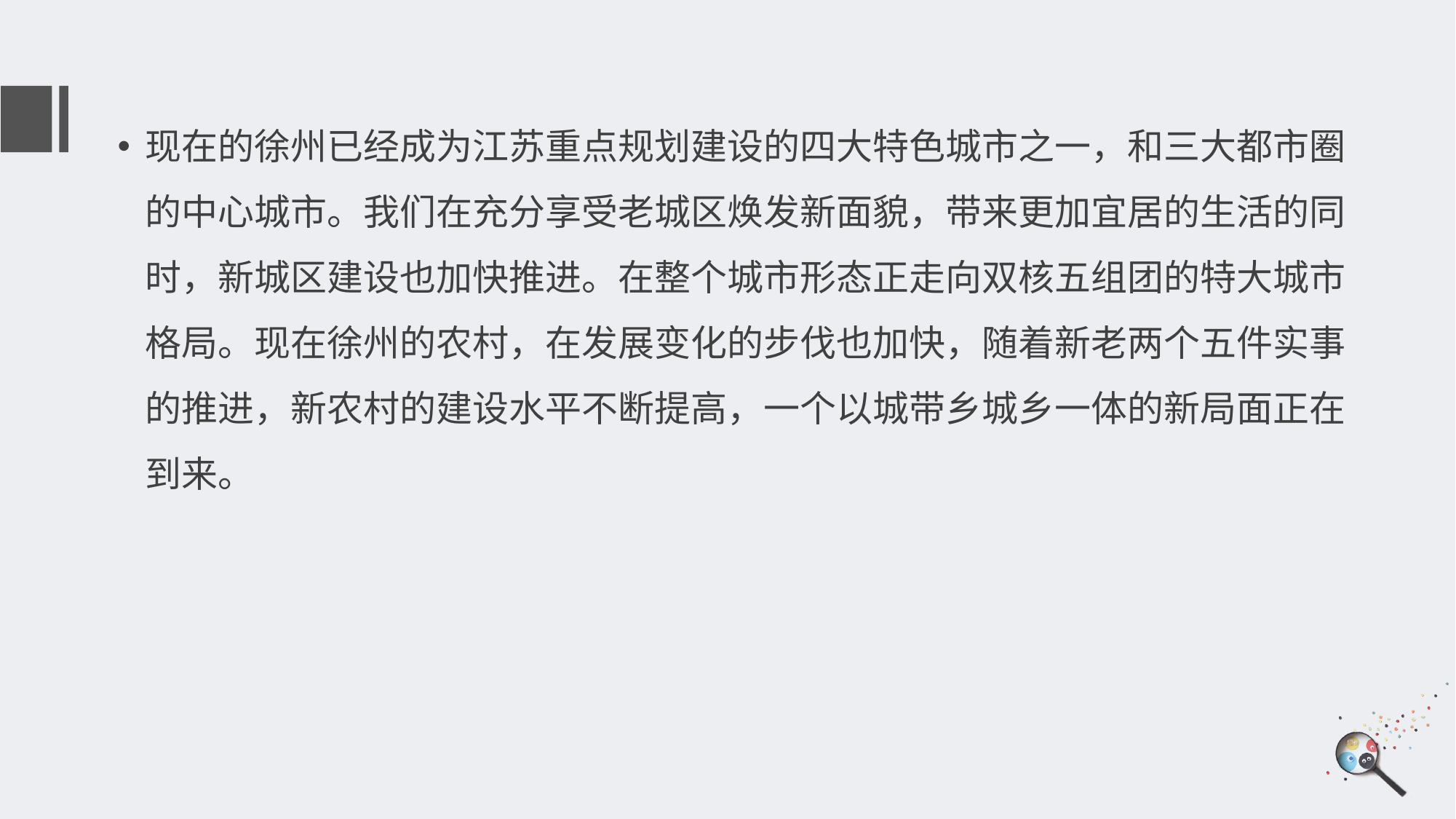

现在的徐州已经成为江苏重点规划建设的四大特色城市之一，和三大都市圈的中心城市。我们在充分享受老城区焕发新面貌，带来更加宜居的生活的同时，新城区建设也加快推进。在整个城市形态正走向双核五组团的特大城市格局。现在徐州的农村，在发展变化的步伐也加快，随着新老两个五件实事的推进，新农村的建设水平不断提高，一个以城带乡城乡一体的新局面正在到来。